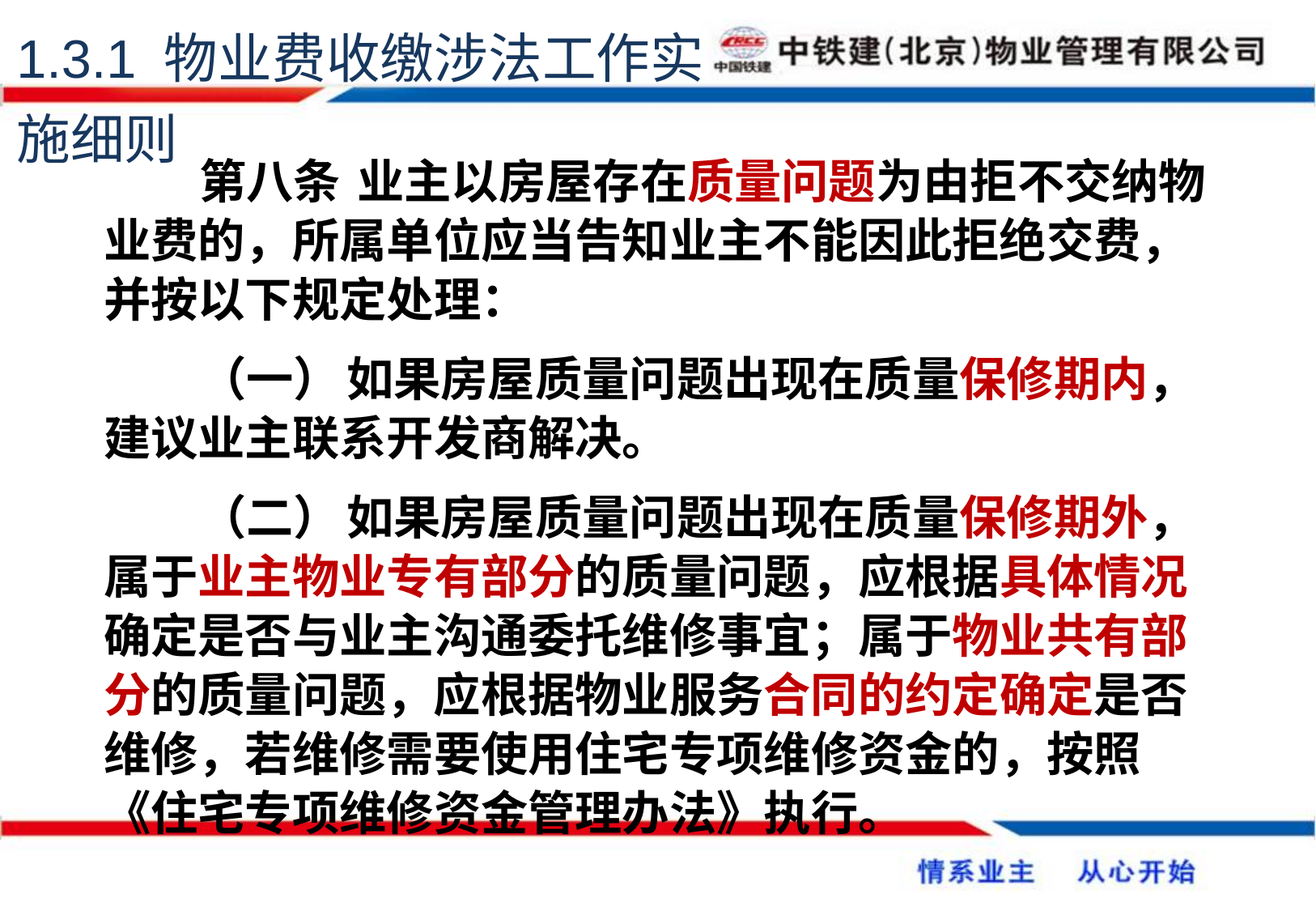

1.3.1 物业费收缴涉法工作实施细则
第八条	 业主以房屋存在质量问题为由拒不交纳物业费的，所属单位应当告知业主不能因此拒绝交费，并按以下规定处理：
（一）	如果房屋质量问题出现在质量保修期内，建议业主联系开发商解决。
（二）	如果房屋质量问题出现在质量保修期外，属于业主物业专有部分的质量问题，应根据具体情况确定是否与业主沟通委托维修事宜；属于物业共有部分的质量问题，应根据物业服务合同的约定确定是否维修，若维修需要使用住宅专项维修资金的，按照《住宅专项维修资金管理办法》执行。

59